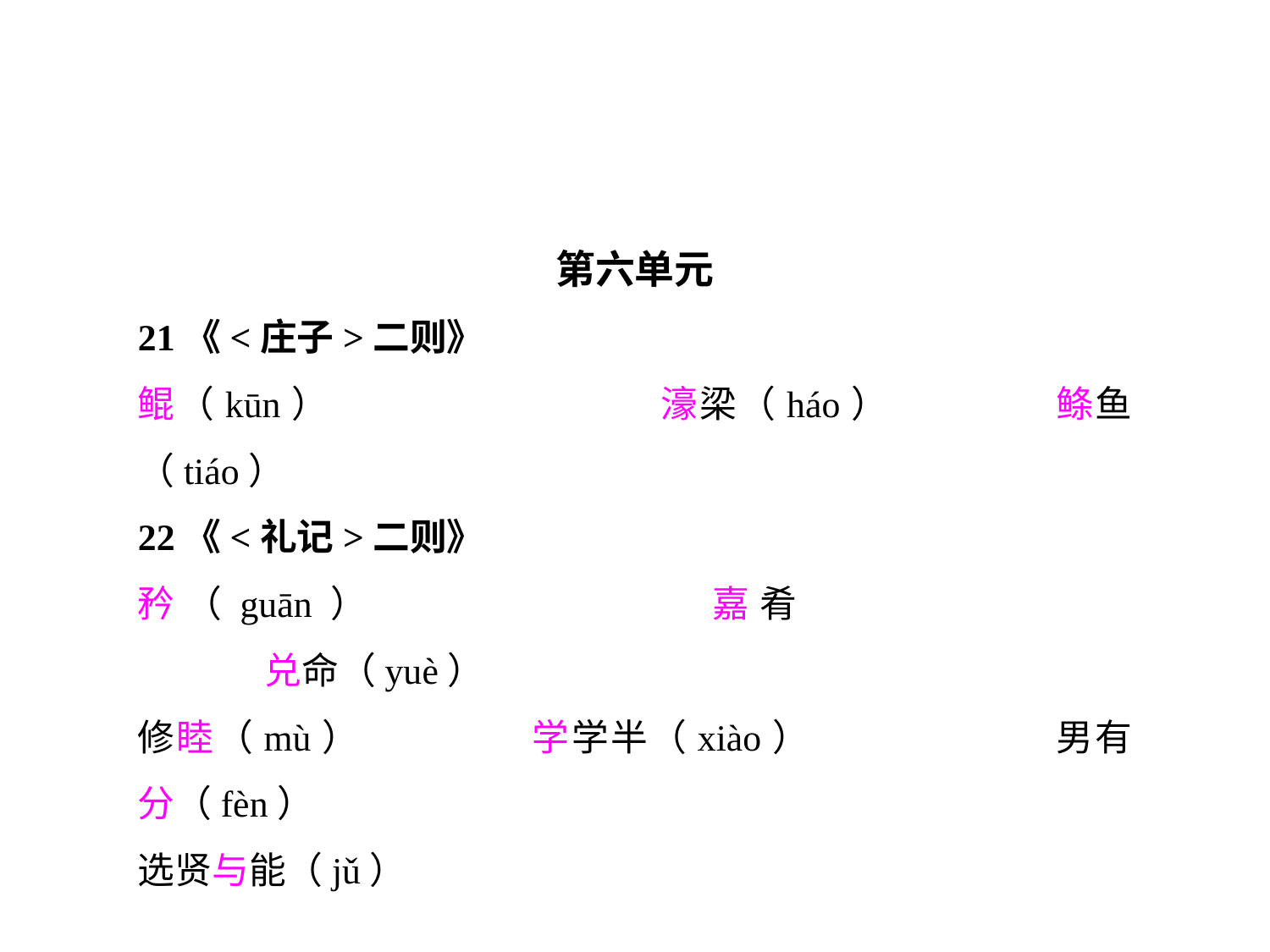

第六单元
21《<庄子>二则》
鲲（kūn）			濠梁（háo）		鲦鱼（tiáo）
22《<礼记>二则》
矜（guān）			嘉肴				兑命（yuè）
修睦（mù）		学学半（xiào）		男有分（fèn）
选贤与能（jǔ）